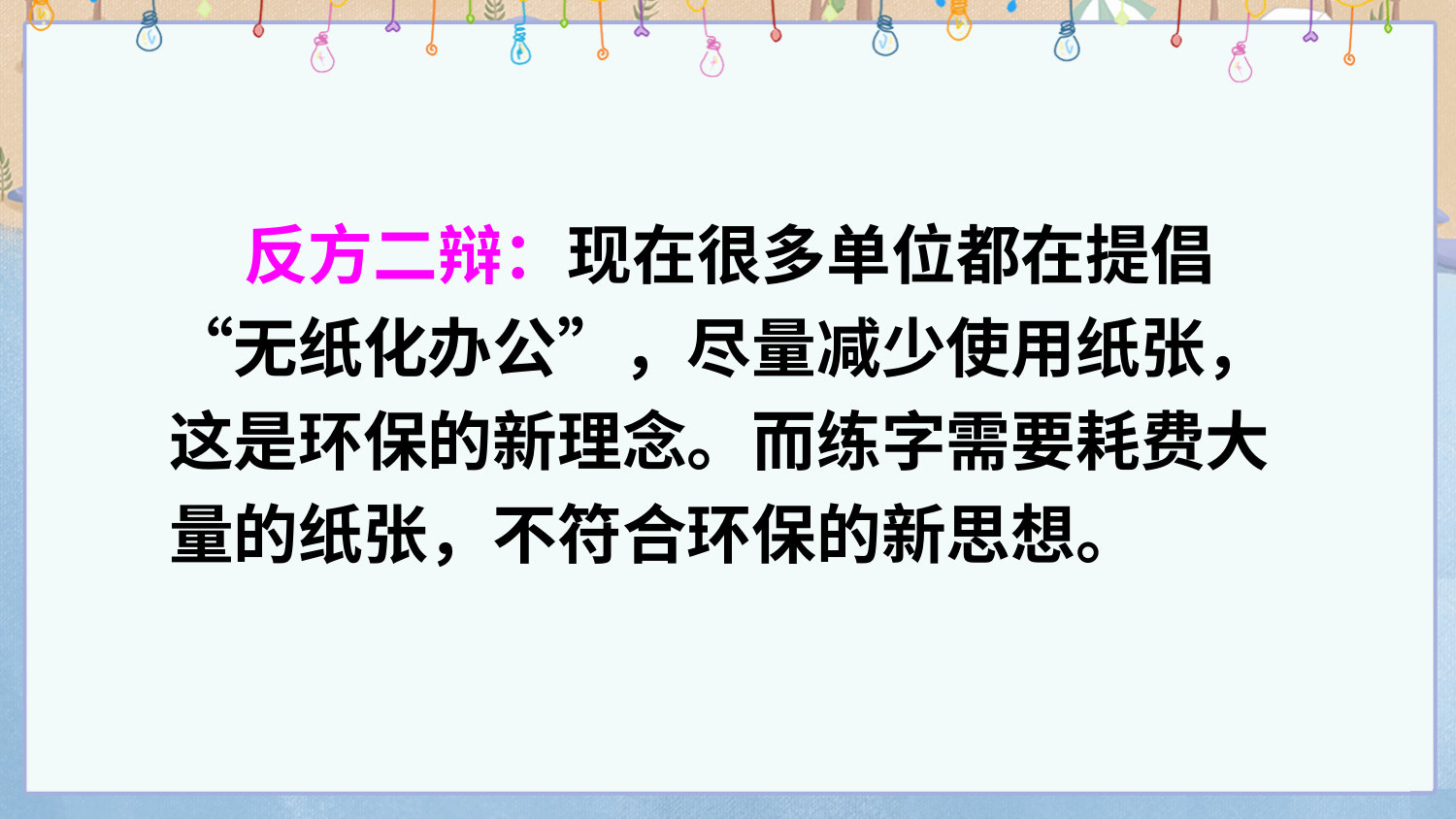

反方二辩：现在很多单位都在提倡“无纸化办公”，尽量减少使用纸张，这是环保的新理念。而练字需要耗费大量的纸张，不符合环保的新思想。